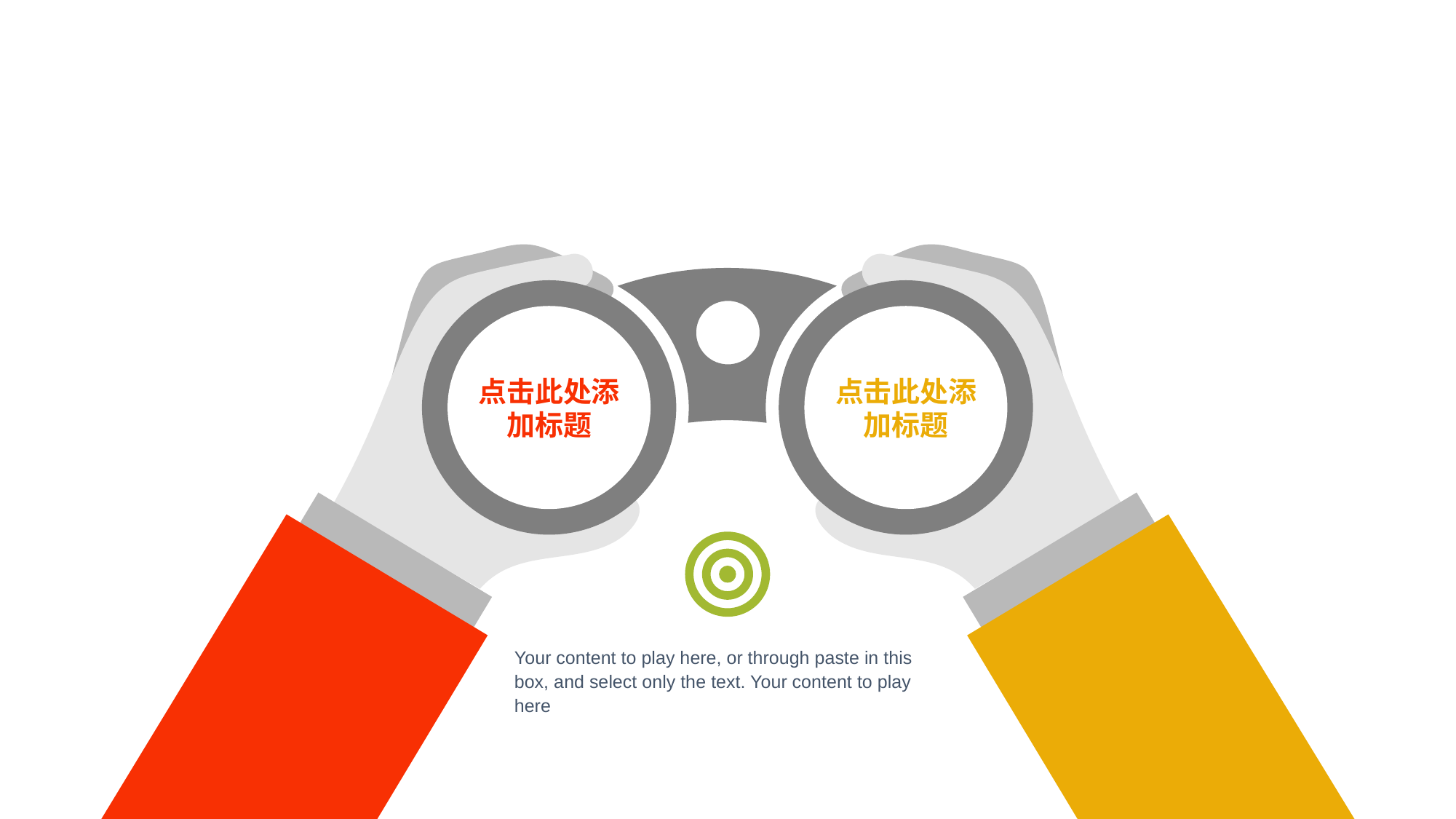

点击此处添加标题

点击此处添加标题

Your content to play here, or through paste in this box, and select only the text. Your content to play here